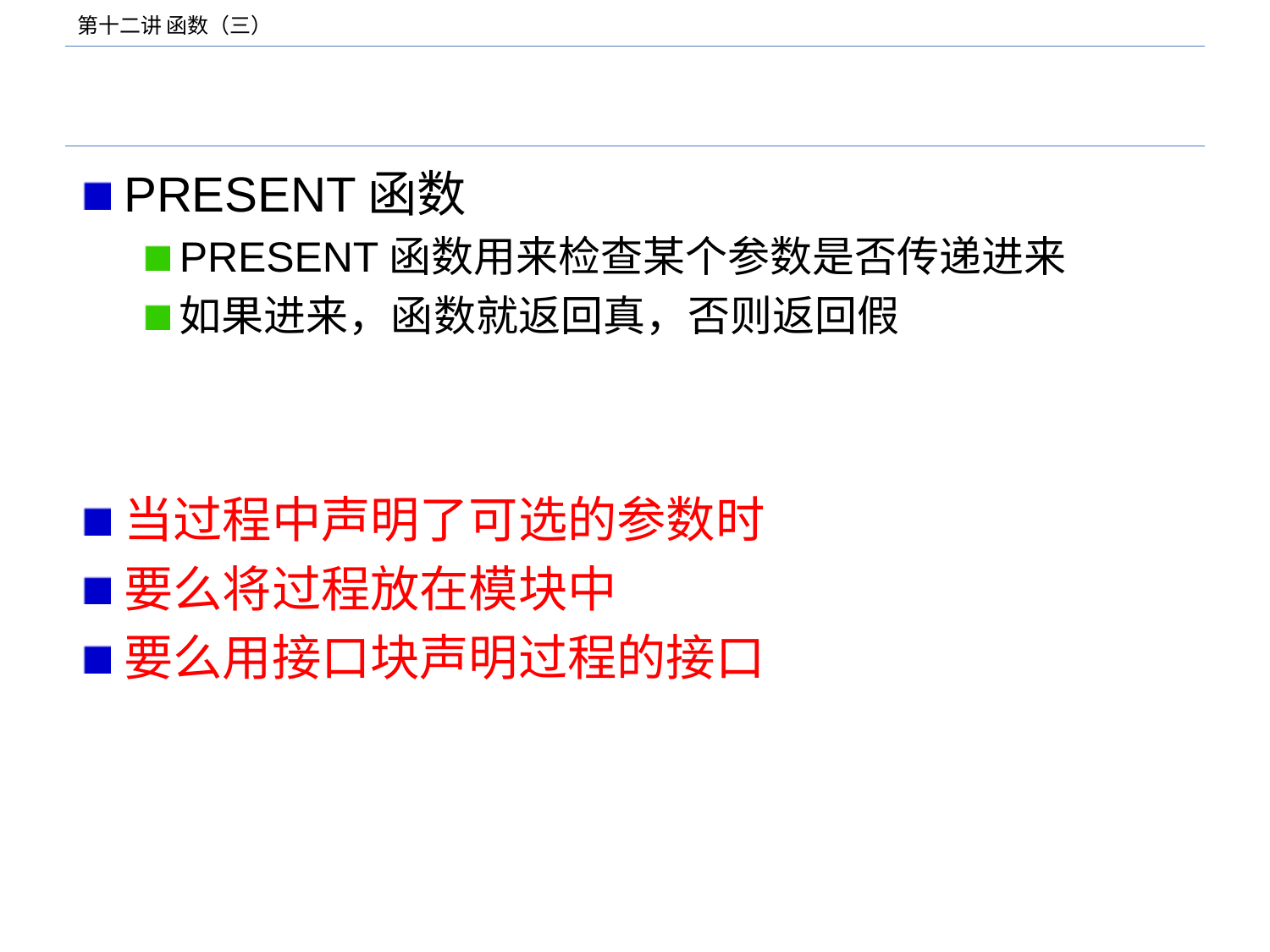

#
PRESENT函数
PRESENT函数用来检查某个参数是否传递进来
如果进来，函数就返回真，否则返回假

当过程中声明了可选的参数时
要么将过程放在模块中
要么用接口块声明过程的接口